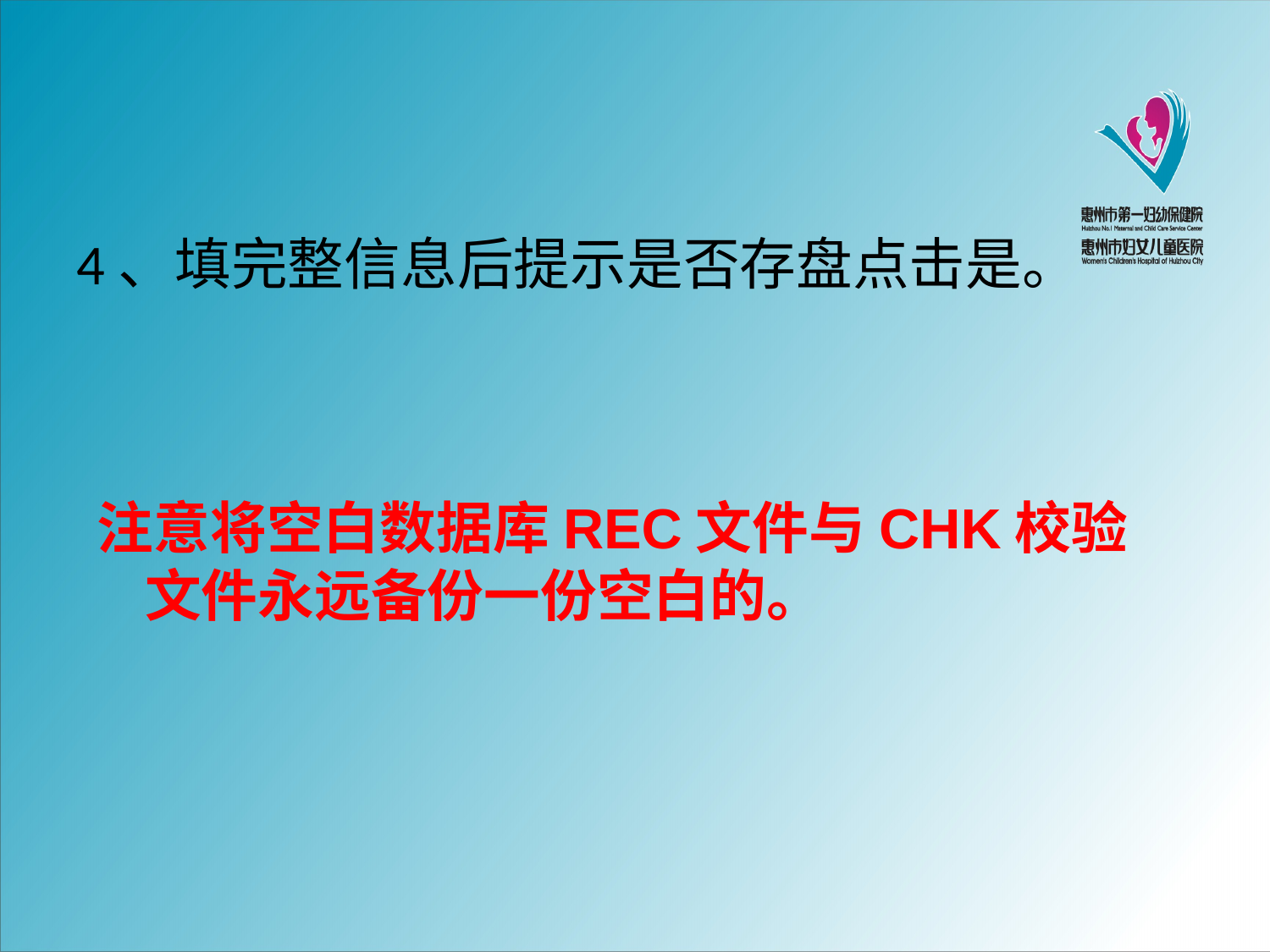

4、填完整信息后提示是否存盘点击是。
注意将空白数据库REC文件与CHK校验文件永远备份一份空白的。